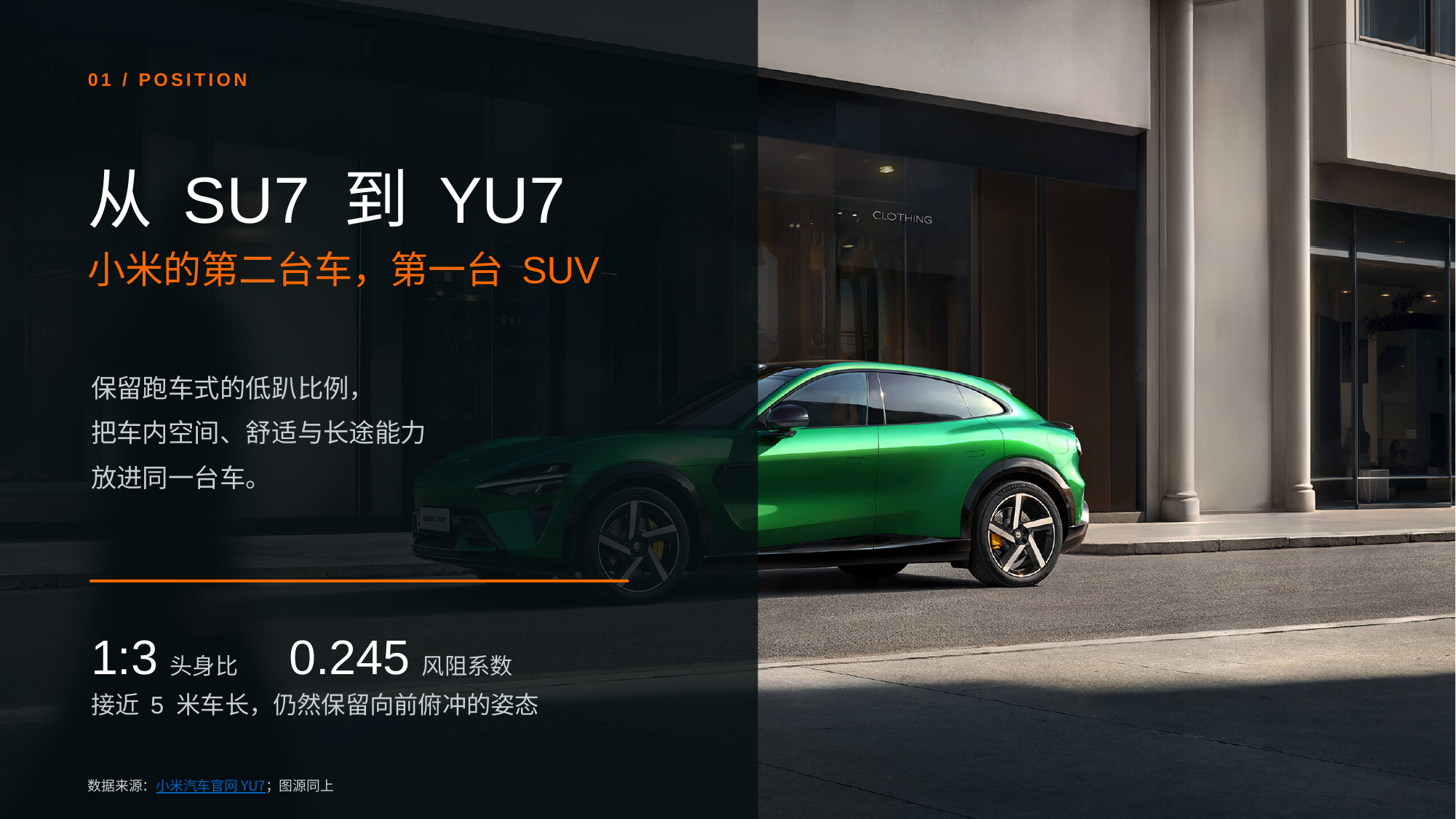

01 / POSITION
从 SU7 到 YU7
小米的第二台车，第一台 SUV
保留跑车式的低趴比例，
把车内空间、舒适与长途能力
放进同一台车。

1:3 头身比　　0.245 风阻系数
接近 5 米车长，仍然保留向前俯冲的姿态
数据来源：小米汽车官网 YU7；图源同上